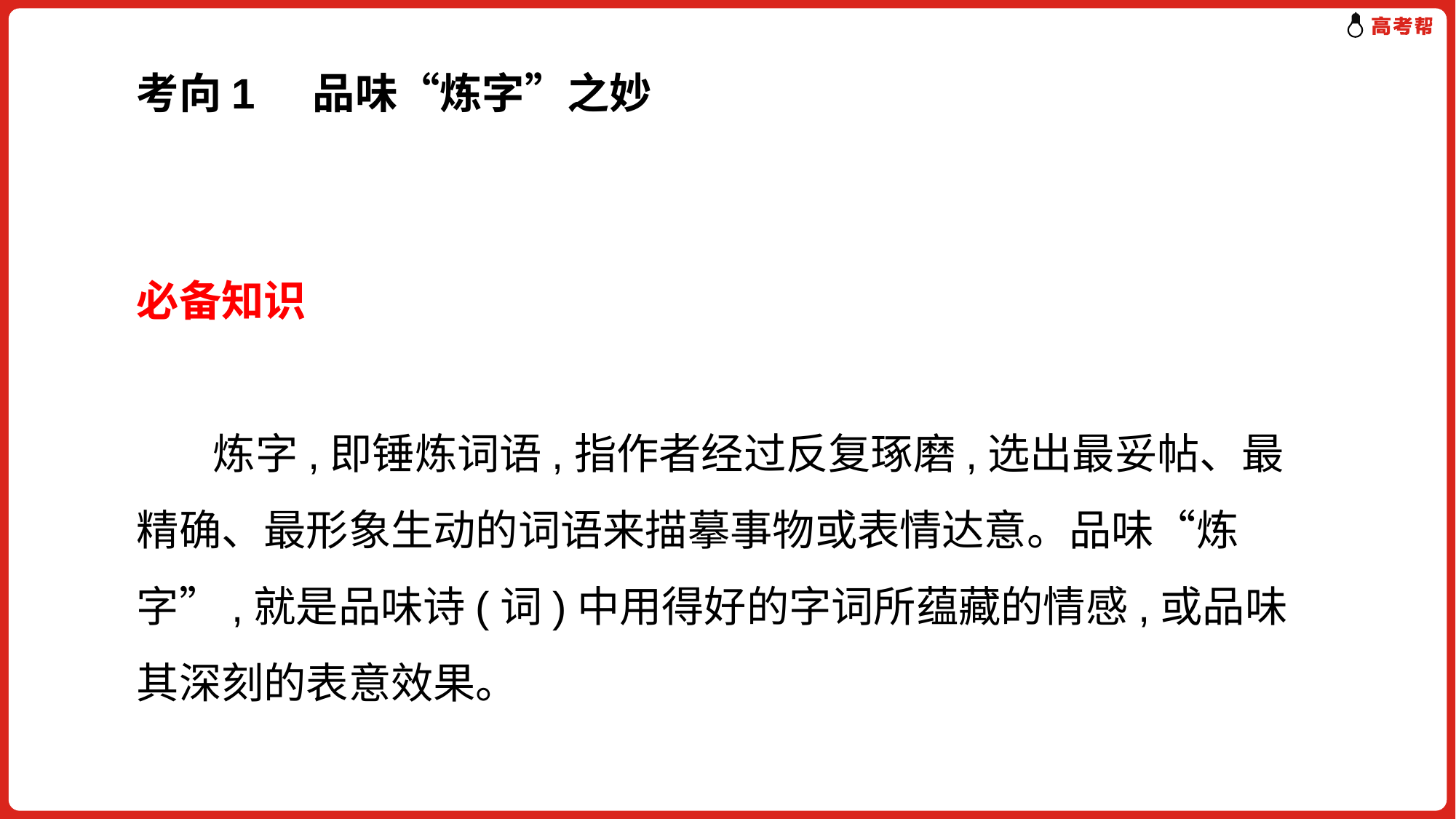

# 考向1    品味“炼字”之妙
必备知识

       炼字,即锤炼词语,指作者经过反复琢磨,选出最妥帖、最精确、最形象生动的词语来描摹事物或表情达意。品味“炼字”,就是品味诗(词)中用得好的字词所蕴藏的情感,或品味其深刻的表意效果。